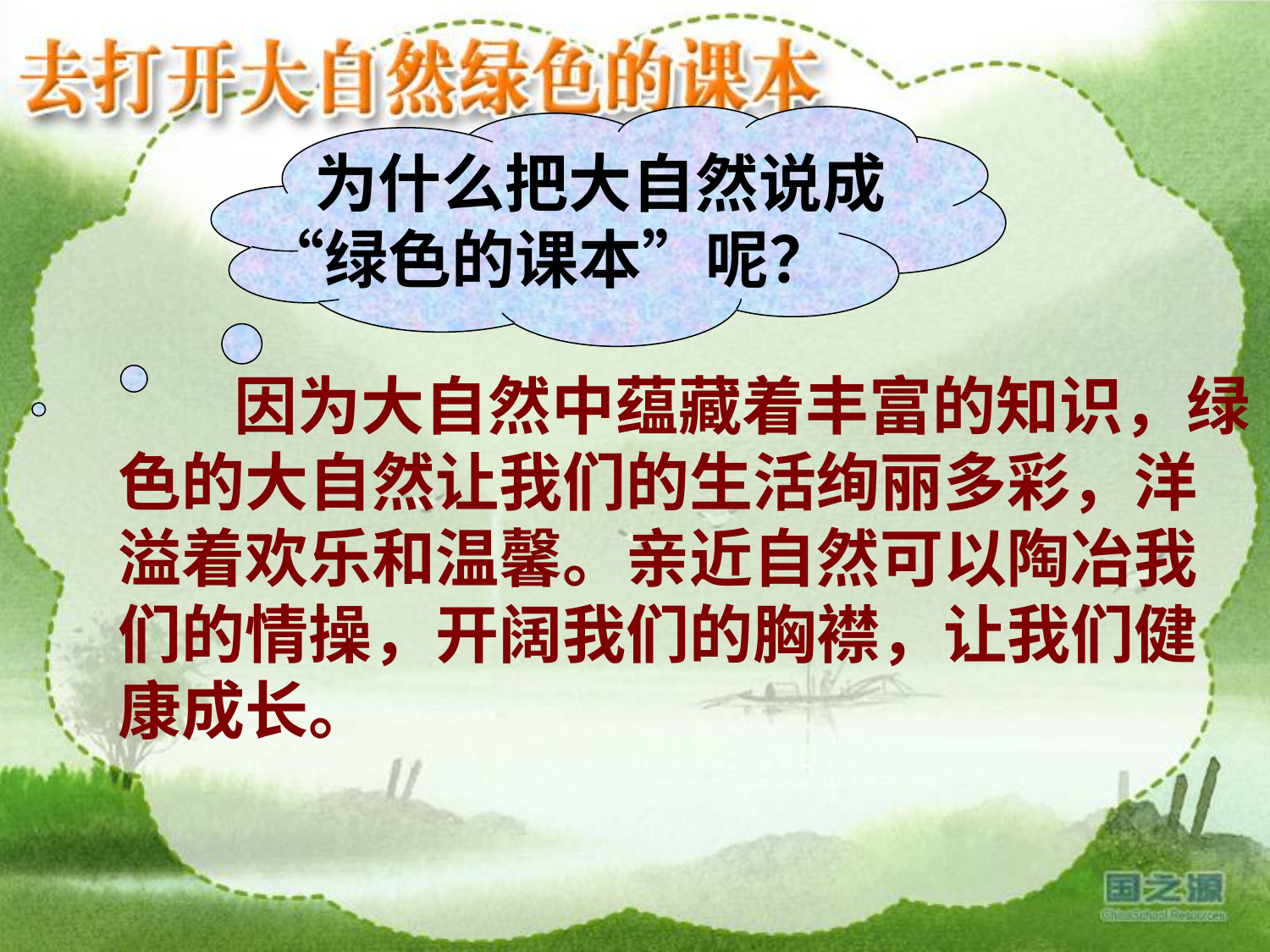

为什么把大自然说成“绿色的课本”呢？
       因为大自然中蕴藏着丰富的知识，绿色的大自然让我们的生活绚丽多彩，洋溢着欢乐和温馨。亲近自然可以陶冶我们的情操，开阔我们的胸襟，让我们健康成长。